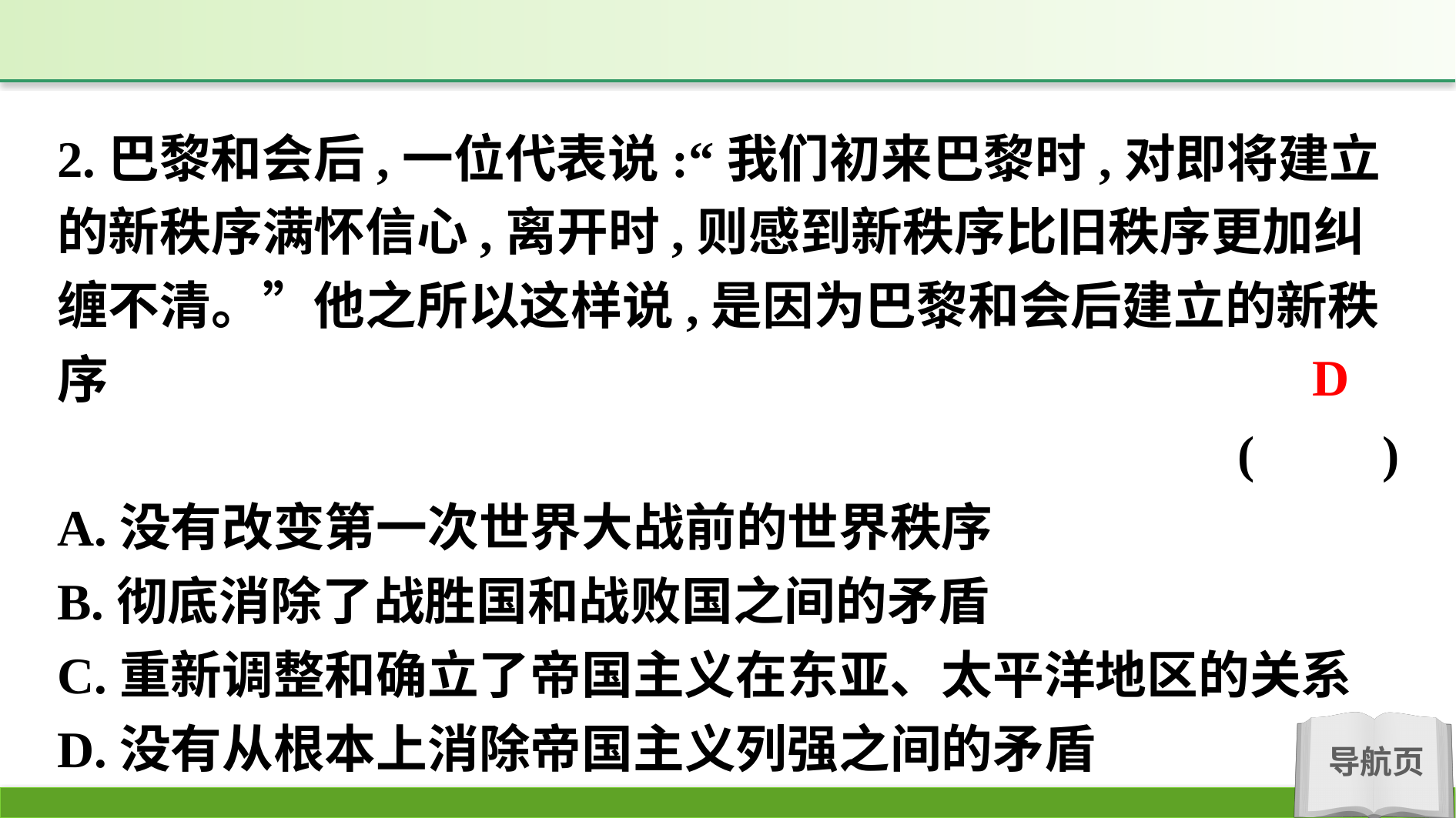

2.巴黎和会后,一位代表说:“我们初来巴黎时,对即将建立的新秩序满怀信心,离开时,则感到新秩序比旧秩序更加纠缠不清。”他之所以这样说,是因为巴黎和会后建立的新秩序
(　　)
A.没有改变第一次世界大战前的世界秩序
B.彻底消除了战胜国和战败国之间的矛盾
C.重新调整和确立了帝国主义在东亚、太平洋地区的关系
D.没有从根本上消除帝国主义列强之间的矛盾
D